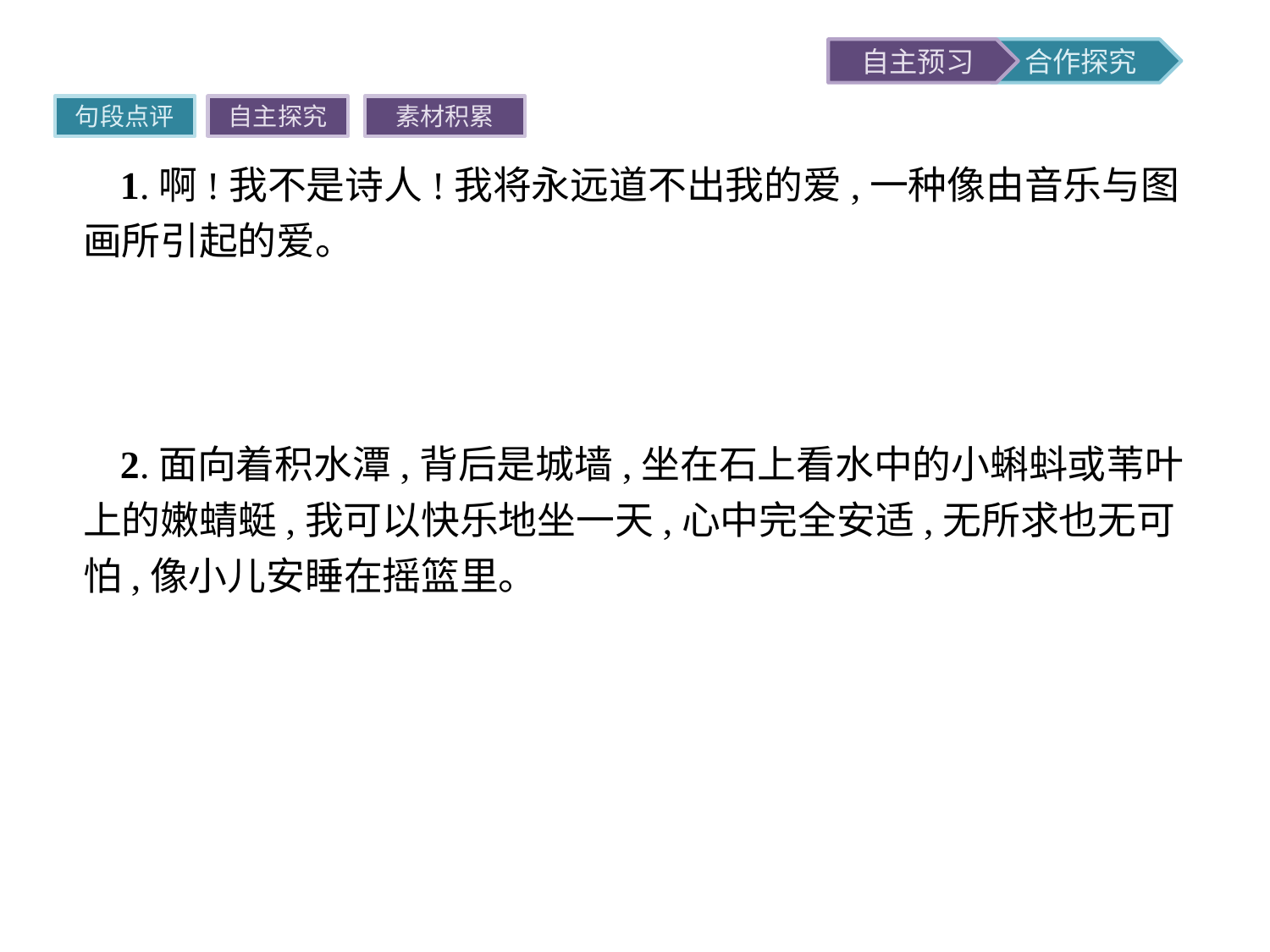

句段点评
自主探究
素材积累
1.啊!我不是诗人!我将永远道不出我的爱,一种像由音乐与图画所引起的爱。
点评本句直接抒情,用比喻的修辞手法,把对北平的爱比喻成由音乐和图画引起的爱,形容这爱像音乐一样动听,像图画一样悦目,引起读者的共鸣。
2.面向着积水潭,背后是城墙,坐在石上看水中的小蝌蚪或苇叶上的嫩蜻蜓,我可以快乐地坐一天,心中完全安适,无所求也无可怕,像小儿安睡在摇篮里。
点评本句用平平淡淡的语言描绘了城墙、水潭、水中蝌蚪、苇叶上的蜻蜓,比喻手法的运用,形象可感,营造出极浓的环境氛围——安适。本句在写景状物、营造气氛、表现思想情感方面,都很到位,如同天成。“嫩”写出了生命的新鲜与活力;“摇篮”与北京城是有相似点的:它有边际,有所依靠,让人感到温馨。